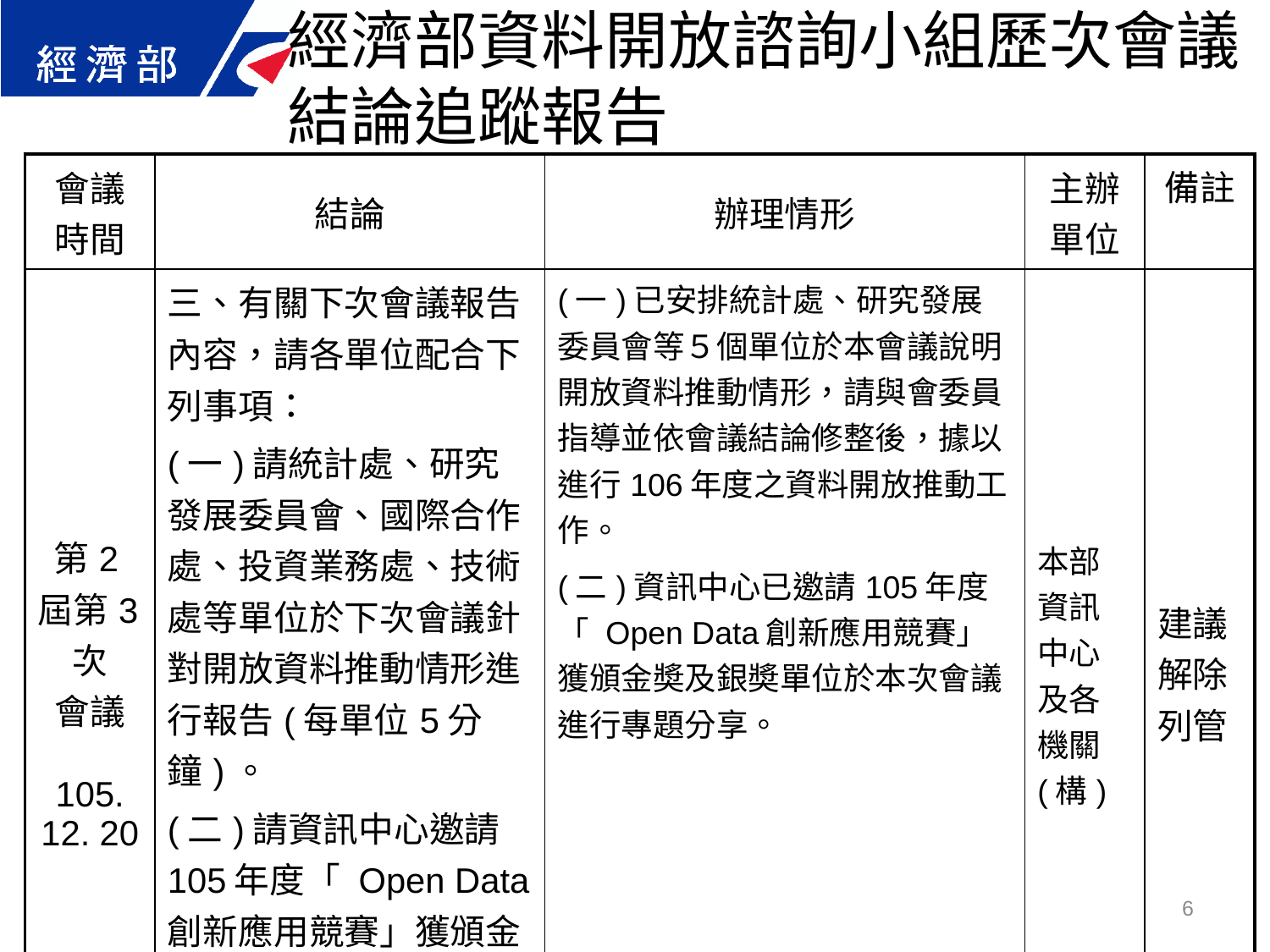

經濟部資料開放諮詢小組歷次會議結論追蹤報告
| 會議 時間 | 結論 | 辦理情形 | 主辦 單位 | 備註 |
| --- | --- | --- | --- | --- |
| 第2屆第3次 會議 105. 12. 20 | 三、有關下次會議報告內容，請各單位配合下列事項： (一)請統計處、研究發展委員會、國際合作處、投資業務處、技術處等單位於下次會議針對開放資料推動情形進行報告(每單位5分鐘)。 (二)請資訊中心邀請 105年度「 Open Data創新應用競賽」獲頒金奬及銀奬單位於下次會議專題分享本部資料開放應用情形。 | (一)已安排統計處、研究發展委員會等５個單位於本會議說明開放資料推動情形，請與會委員指導並依會議結論修整後，據以進行106年度之資料開放推動工作。 (二)資訊中心已邀請105年度「 Open Data創新應用競賽」獲頒金奬及銀奬單位於本次會議進行專題分享。 | 本部資訊中心及各機關(構) | 建議解除列管 |
6